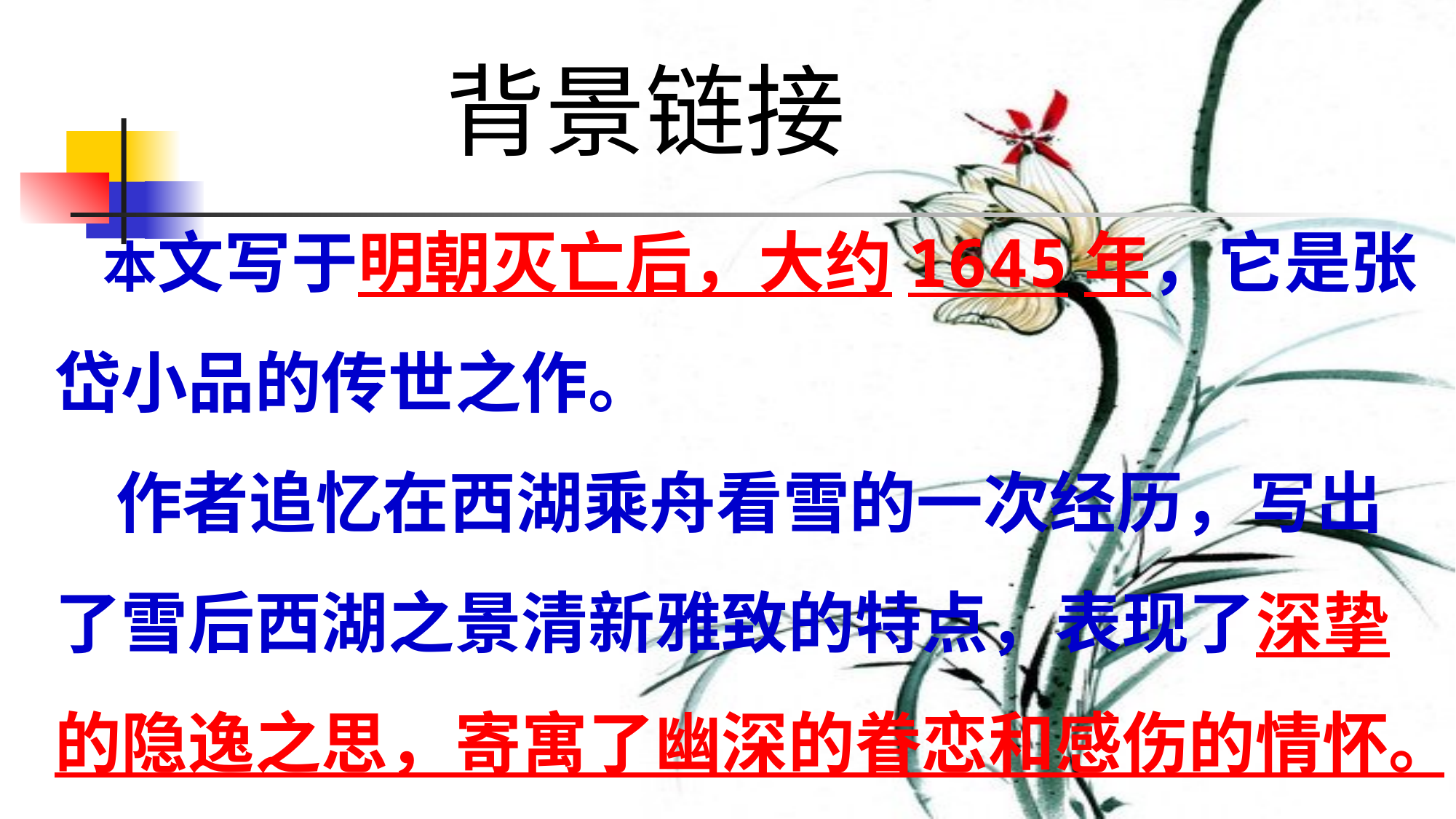

背景链接
    本文写于明朝灭亡后，大约1645年，它是张岱小品的传世之作。
   作者追忆在西湖乘舟看雪的一次经历，写出了雪后西湖之景清新雅致的特点，表现了深挚的隐逸之思，寄寓了幽深的眷恋和感伤的情怀。